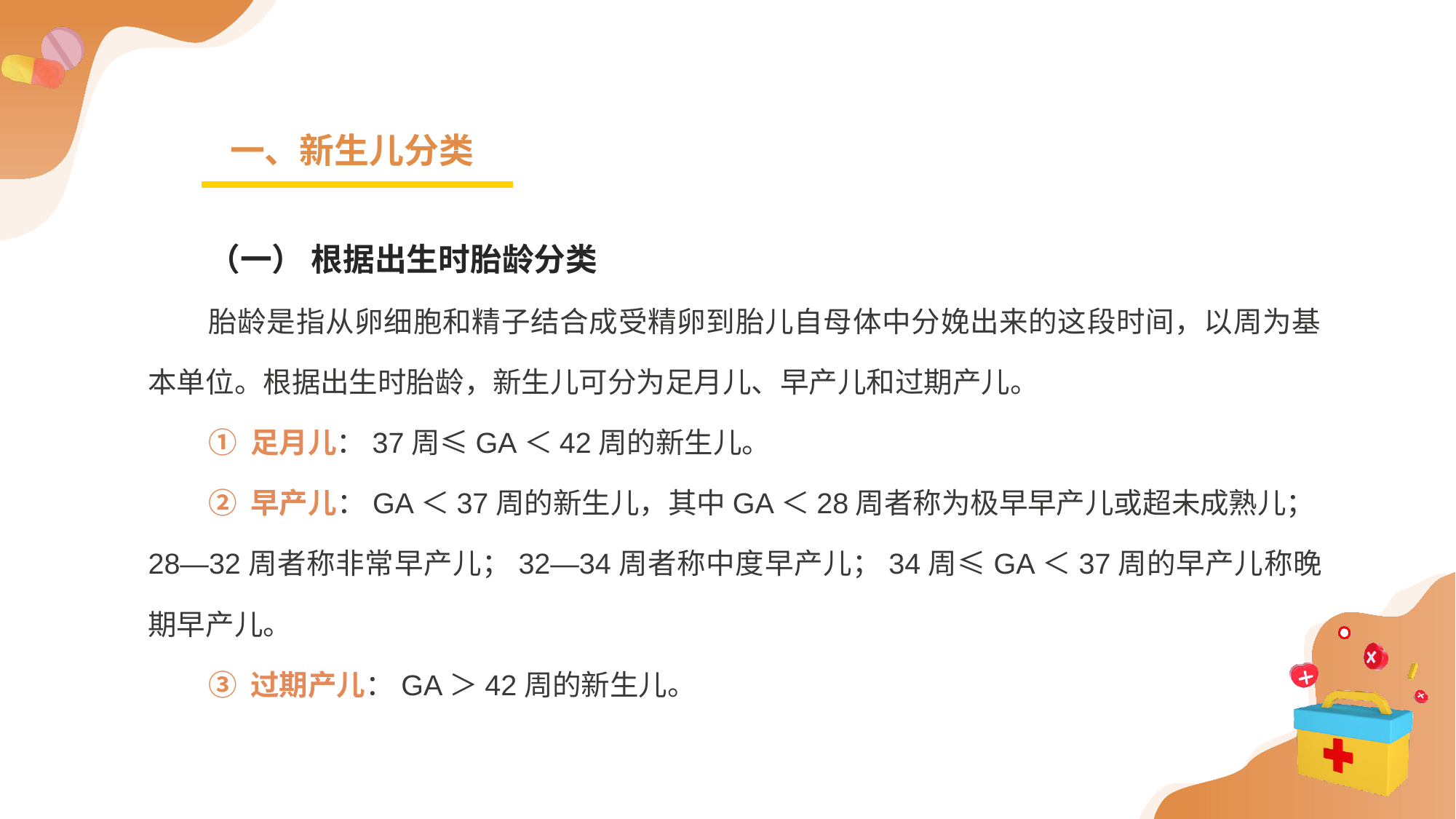

一、新生儿分类
（一） 根据出生时胎龄分类
胎龄是指从卵细胞和精子结合成受精卵到胎儿自母体中分娩出来的这段时间，以周为基本单位。根据出生时胎龄，新生儿可分为足月儿、早产儿和过期产儿。
① 足月儿：37周≤GA＜42周的新生儿。
② 早产儿：GA＜37周的新生儿，其中GA＜28周者称为极早早产儿或超未成熟儿；28—32周者称非常早产儿；32—34周者称中度早产儿；34周≤GA＜37周的早产儿称晚期早产儿。
③ 过期产儿：GA＞42周的新生儿。